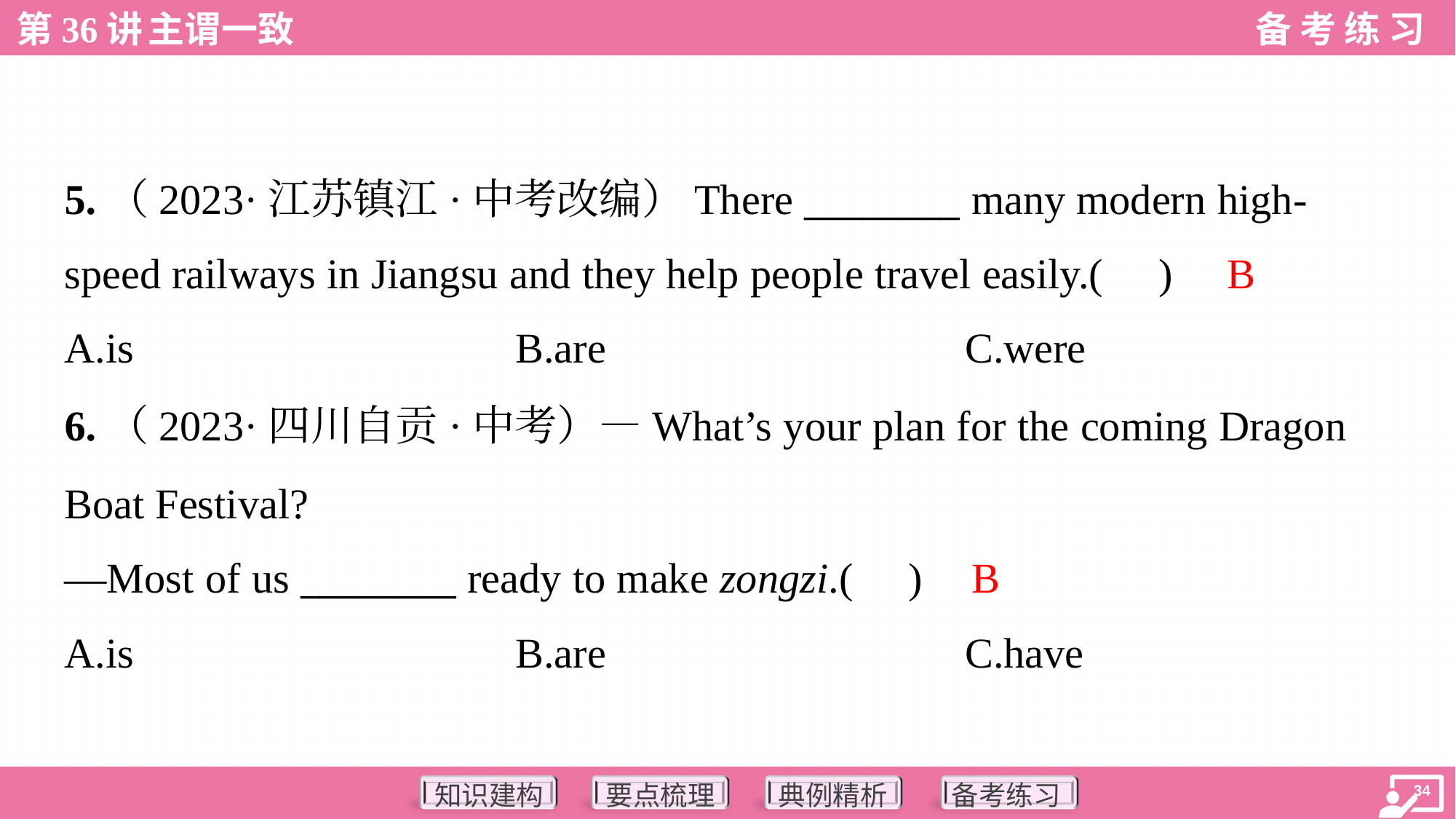

5.（2023·江苏镇江·中考改编）There ________ many modern high-
speed railways in Jiangsu and they help people travel easily.(     )
B
A.is	B.are	C.were
6.（2023·四川自贡·中考）—What’s your plan for the coming Dragon
Boat Festival?
—Most of us ________ ready to make zongzi.(     )
B
A.is	B.are	C.have